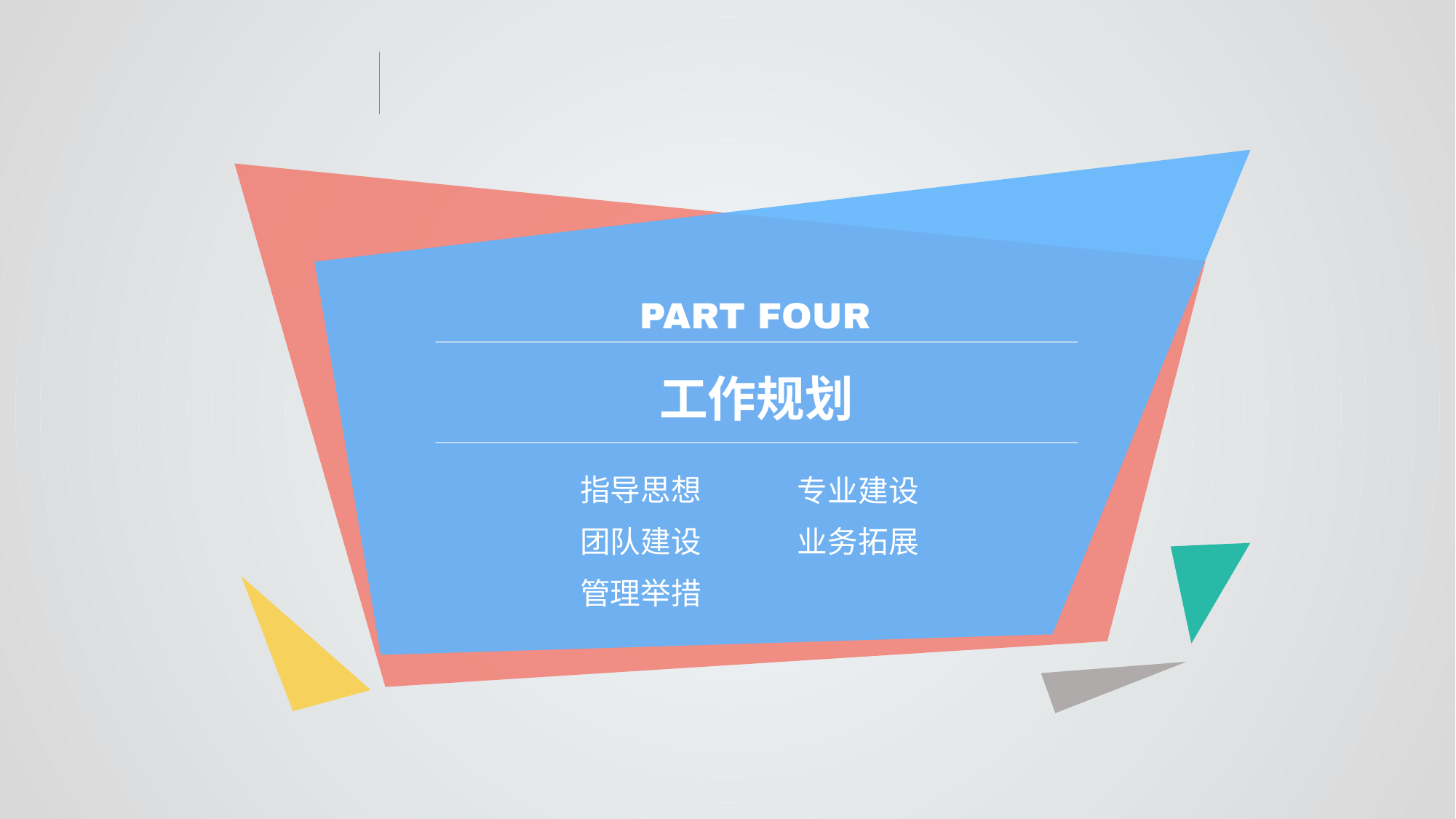

PART FOUR
工作规划
指导思想
专业建设
团队建设
业务拓展

管理举措